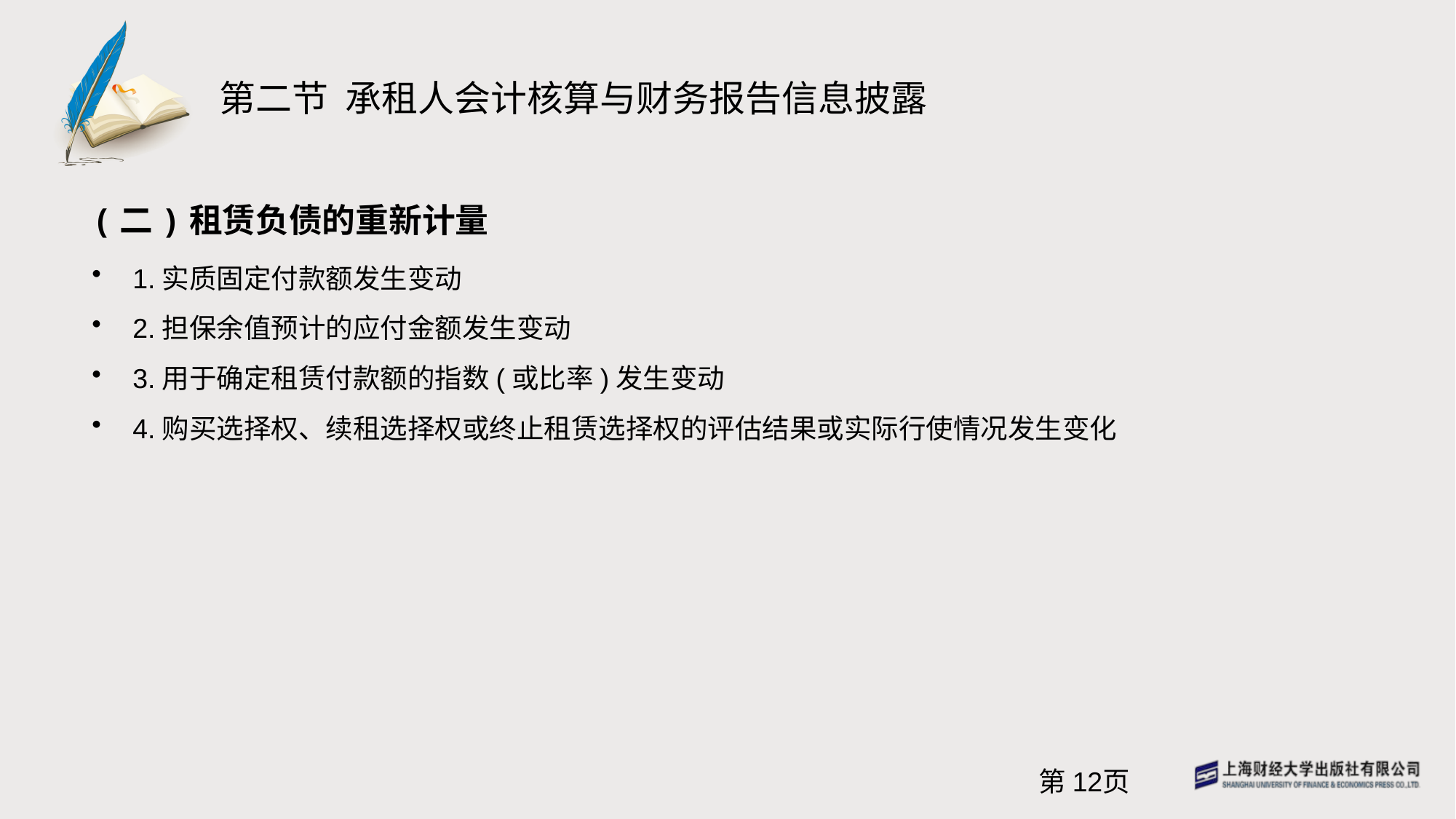

# 第二节  承租人会计核算与财务报告信息披露
(二)租赁负债的重新计量
1.实质固定付款额发生变动
2.担保余值预计的应付金额发生变动
3.用于确定租赁付款额的指数(或比率)发生变动
4.购买选择权、续租选择权或终止租赁选择权的评估结果或实际行使情况发生变化

12